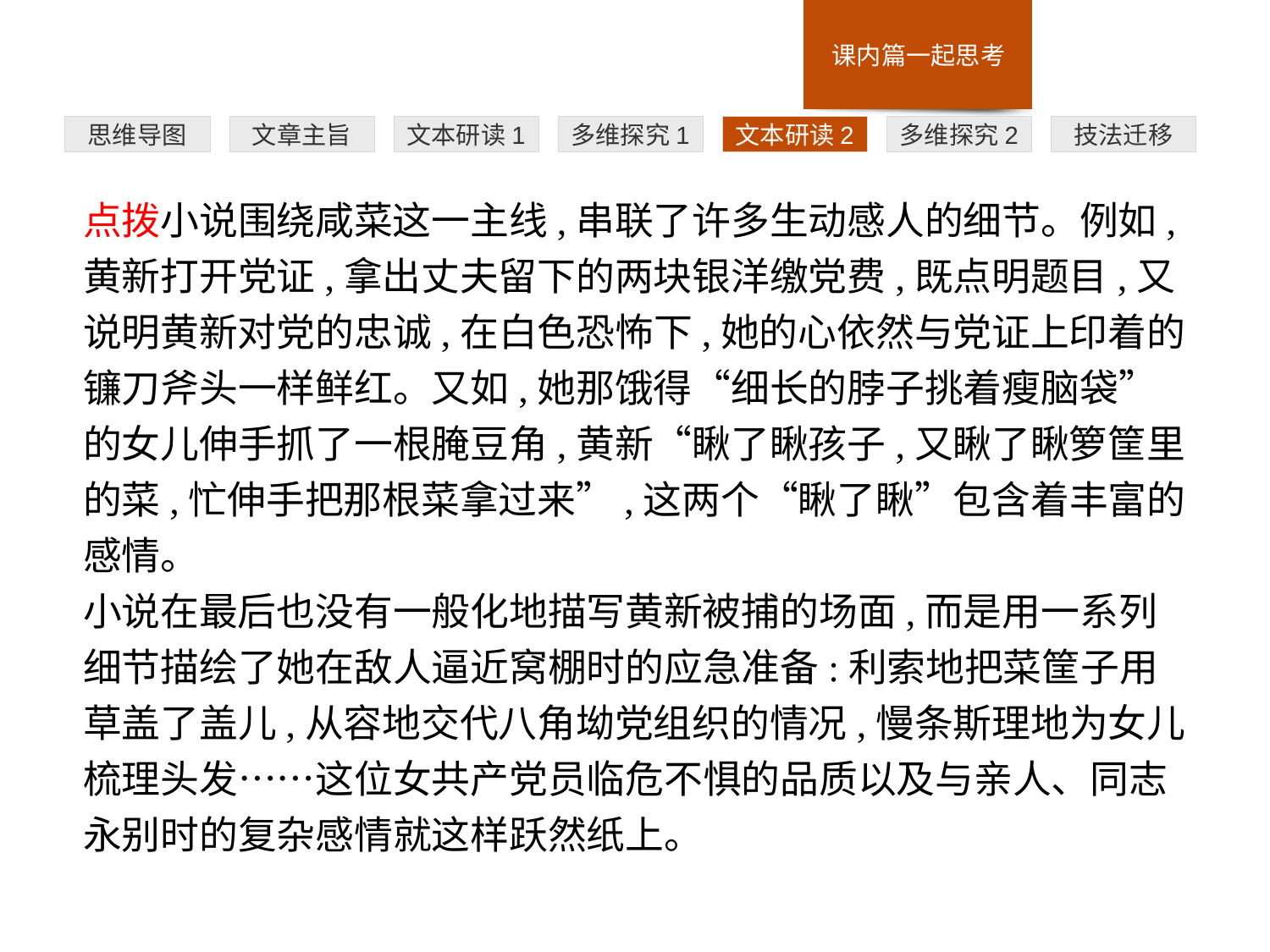

多维探究1
思维导图
文章主旨
文本研读1
文本研读2
多维探究2
技法迁移
点拨小说围绕咸菜这一主线,串联了许多生动感人的细节。例如,黄新打开党证,拿出丈夫留下的两块银洋缴党费,既点明题目,又说明黄新对党的忠诚,在白色恐怖下,她的心依然与党证上印着的镰刀斧头一样鲜红。又如,她那饿得“细长的脖子挑着瘦脑袋”的女儿伸手抓了一根腌豆角,黄新“瞅了瞅孩子,又瞅了瞅箩筐里的菜,忙伸手把那根菜拿过来”,这两个“瞅了瞅”包含着丰富的感情。
小说在最后也没有一般化地描写黄新被捕的场面,而是用一系列细节描绘了她在敌人逼近窝棚时的应急准备:利索地把菜筐子用草盖了盖儿,从容地交代八角坳党组织的情况,慢条斯理地为女儿梳理头发……这位女共产党员临危不惧的品质以及与亲人、同志永别时的复杂感情就这样跃然纸上。